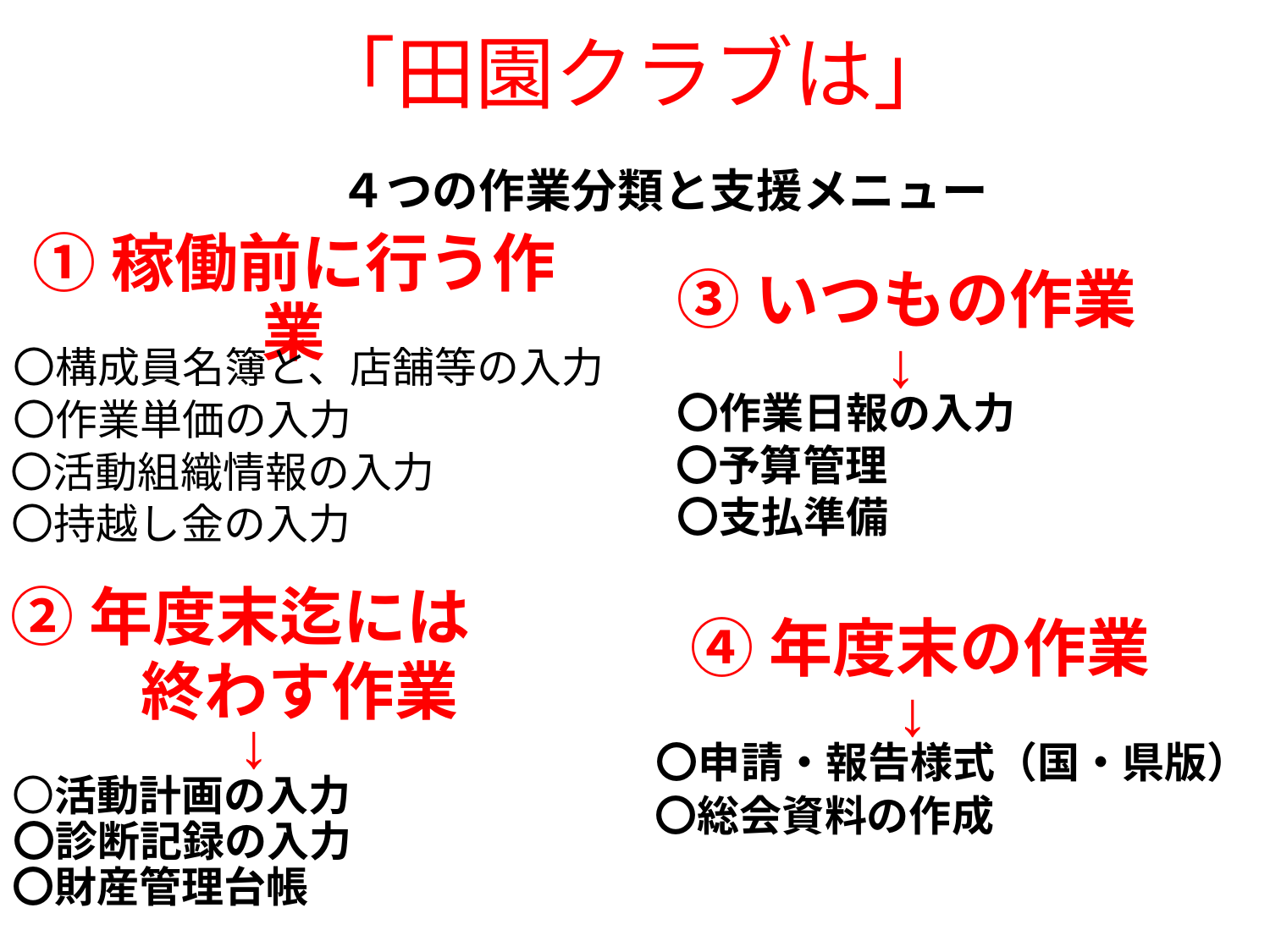

# 「田園クラブは」
　４つの作業分類と支援メニュー
①稼働前に行う作業
③いつもの作業
↓
↓
〇構成員名簿と、店舗等の入力
〇作業日報の入力
〇作業単価の入力
〇予算管理
〇活動組織情報の入力
〇支払準備
〇持越し金の入力
②年度末迄には
④年度末の作業
　　終わす作業
↓
↓
〇申請・報告様式（国・県版）
〇活動計画の入力
〇総会資料の作成
〇診断記録の入力
〇財産管理台帳